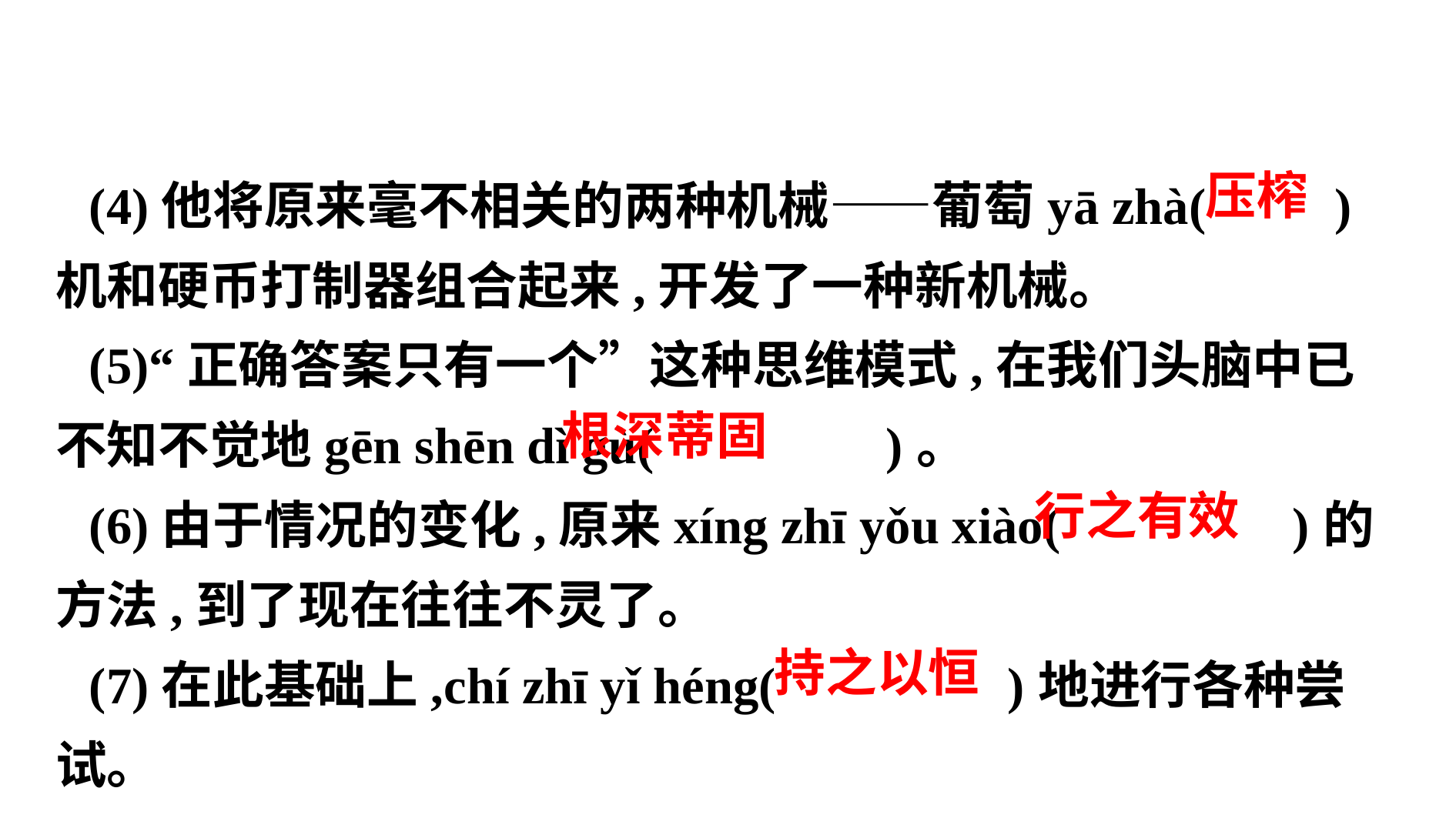

(4)他将原来毫不相关的两种机械——葡萄yā zhà(          )机和硬币打制器组合起来,开发了一种新机械。
(5)“正确答案只有一个”这种思维模式,在我们头脑中已不知不觉地gēn shēn dì gù(                  )。
(6)由于情况的变化,原来xíng zhī yǒu xiào(                  )的方法,到了现在往往不灵了。
(7)在此基础上,chí zhī yǐ héng(                  )地进行各种尝试。
 压榨
 根深蒂固
 行之有效
 持之以恒